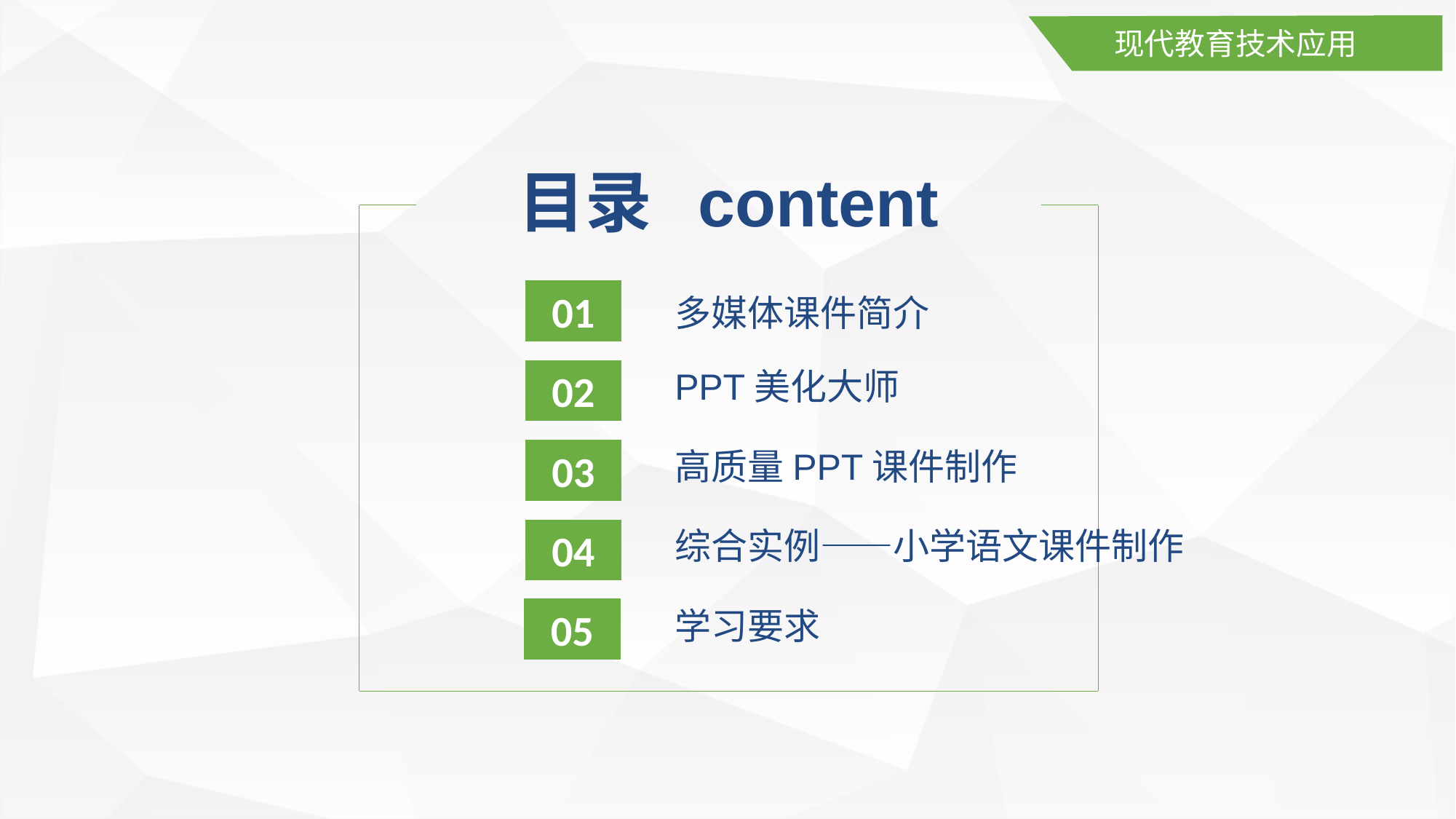

现代教育技术应用
目录  content
01
多媒体课件简介
PPT美化大师
02
高质量PPT课件制作
03
综合实例——小学语文课件制作
04
学习要求
05